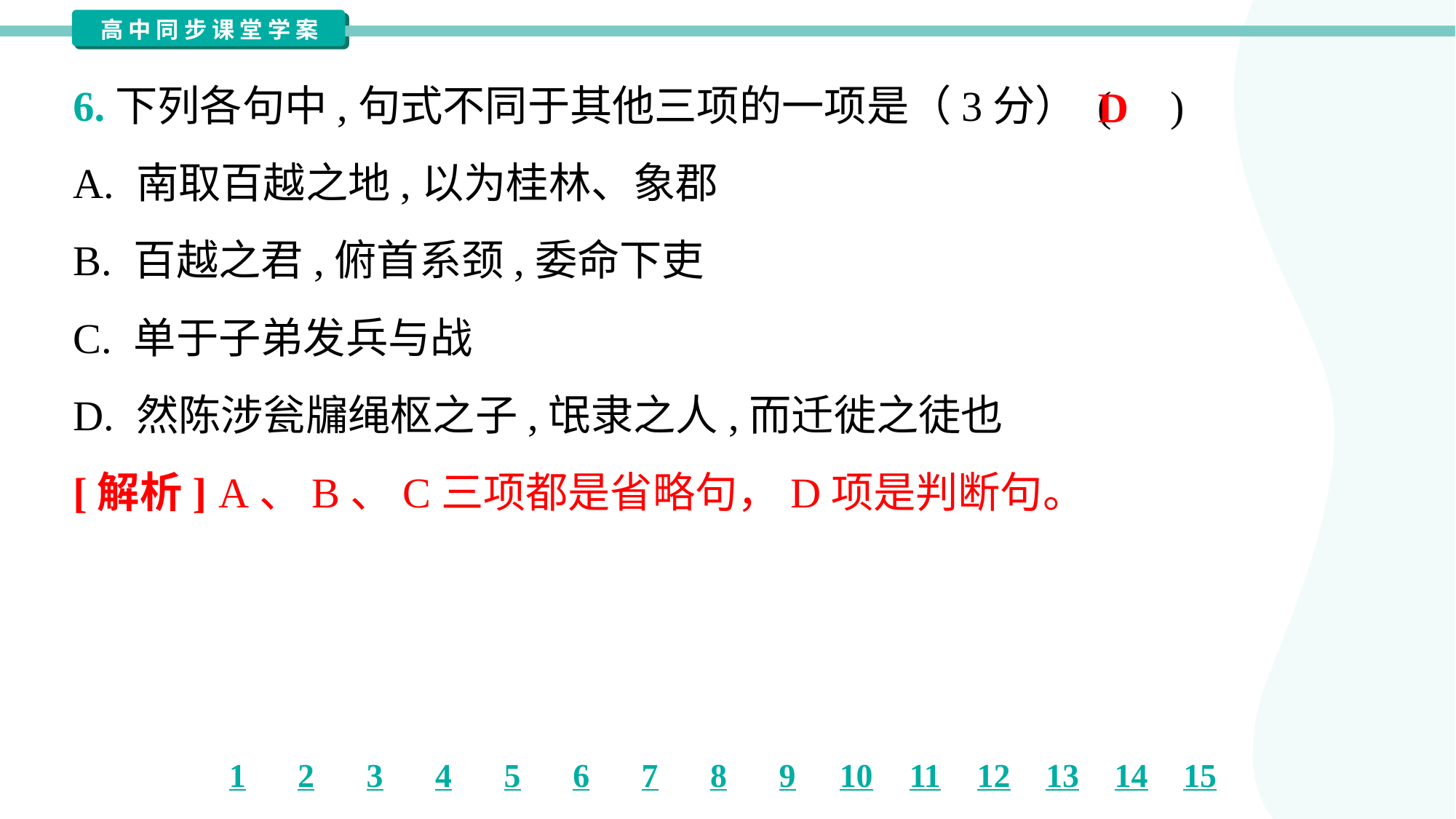

6.下列各句中,句式不同于其他三项的一项是（3分） (     )
D
A. 南取百越之地,以为桂林、象郡
B. 百越之君,俯首系颈,委命下吏
C. 单于子弟发兵与战
D. 然陈涉瓮牖绳枢之子,氓隶之人,而迁徙之徒也
[解析] A、B、C三项都是省略句，D项是判断句。